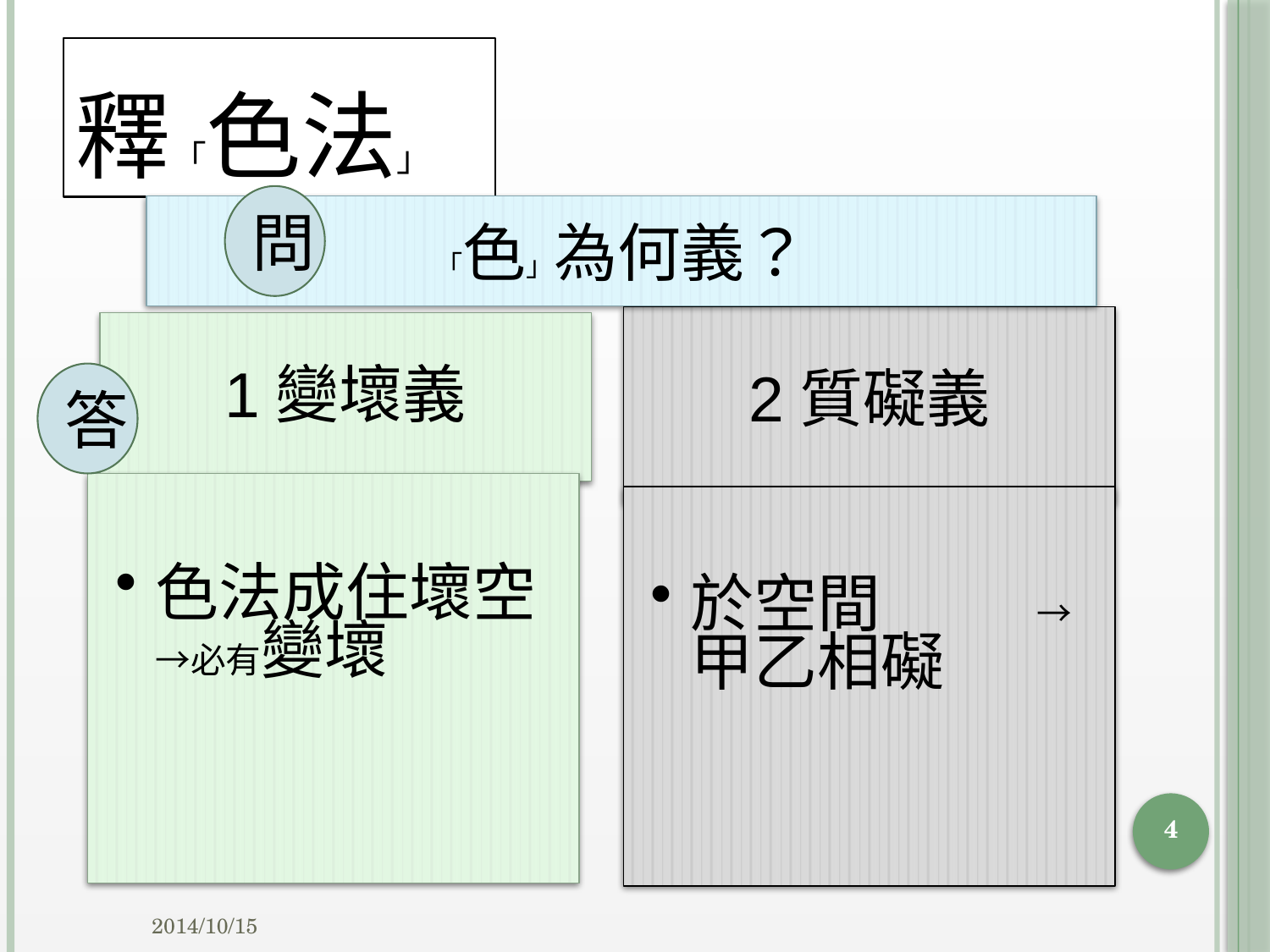

# 釋「色法」
問
「色」為何義？
1變壞義

色法成住壞空→必有變壞

2質礙義

於空間           →甲乙相礙
答
4
2014/10/15